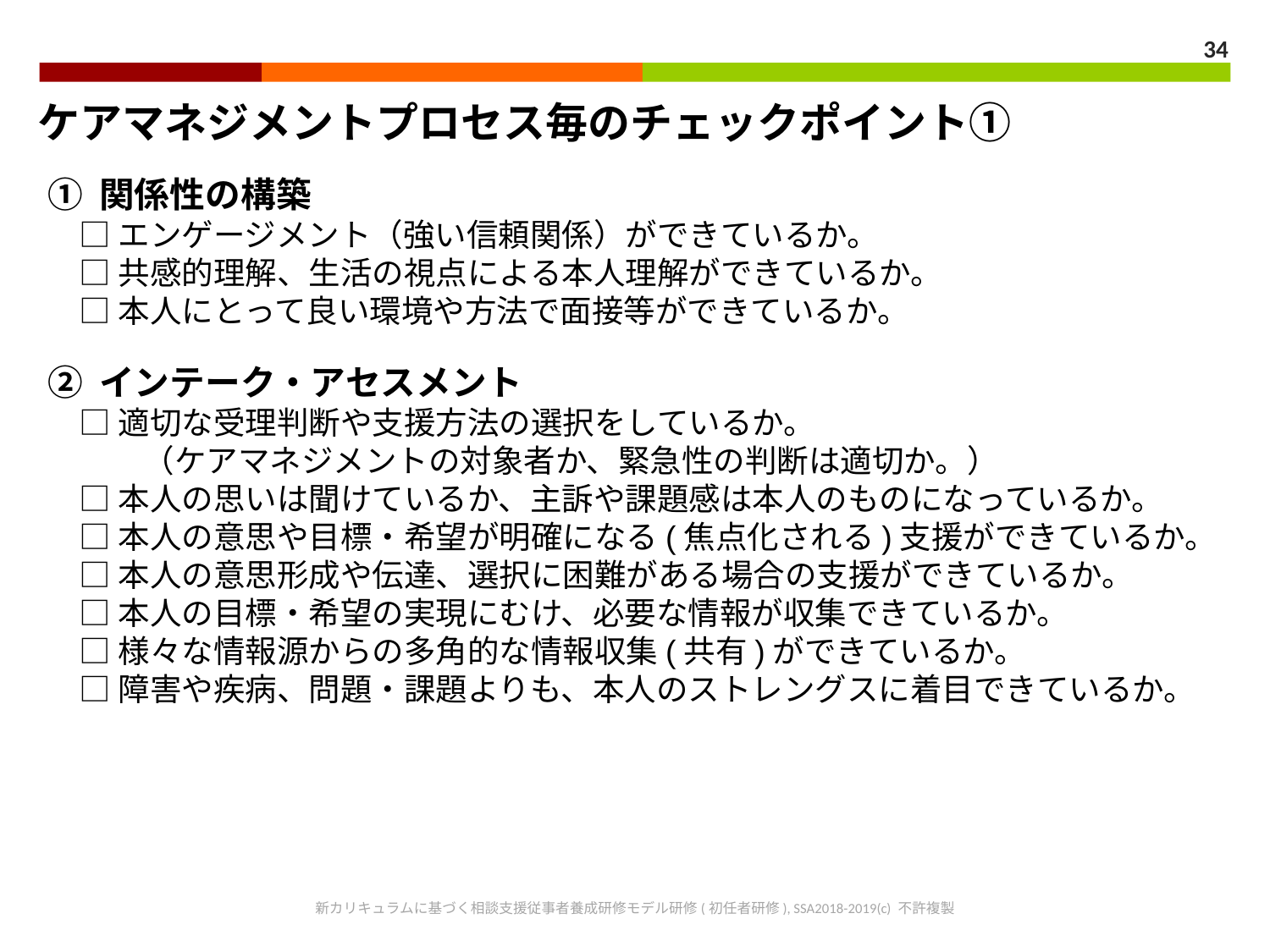

34
ケアマネジメントプロセス毎のチェックポイント①
① 関係性の構築
　□ エンゲージメント（強い信頼関係）ができているか。
　□ 共感的理解、生活の視点による本人理解ができているか。
　□ 本人にとって良い環境や方法で面接等ができているか。

② インテーク・アセスメント
　□ 適切な受理判断や支援方法の選択をしているか。
　　　（ケアマネジメントの対象者か、緊急性の判断は適切か。）
　□ 本人の思いは聞けているか、主訴や課題感は本人のものになっているか。
　□ 本人の意思や目標・希望が明確になる(焦点化される)支援ができているか。
　□ 本人の意思形成や伝達、選択に困難がある場合の支援ができているか。
　□ 本人の目標・希望の実現にむけ、必要な情報が収集できているか。
　□ 様々な情報源からの多角的な情報収集(共有)ができているか。
　□ 障害や疾病、問題・課題よりも、本人のストレングスに着目できているか。
新カリキュラムに基づく相談支援従事者養成研修モデル研修(初任者研修), SSA2018-2019(c) 不許複製